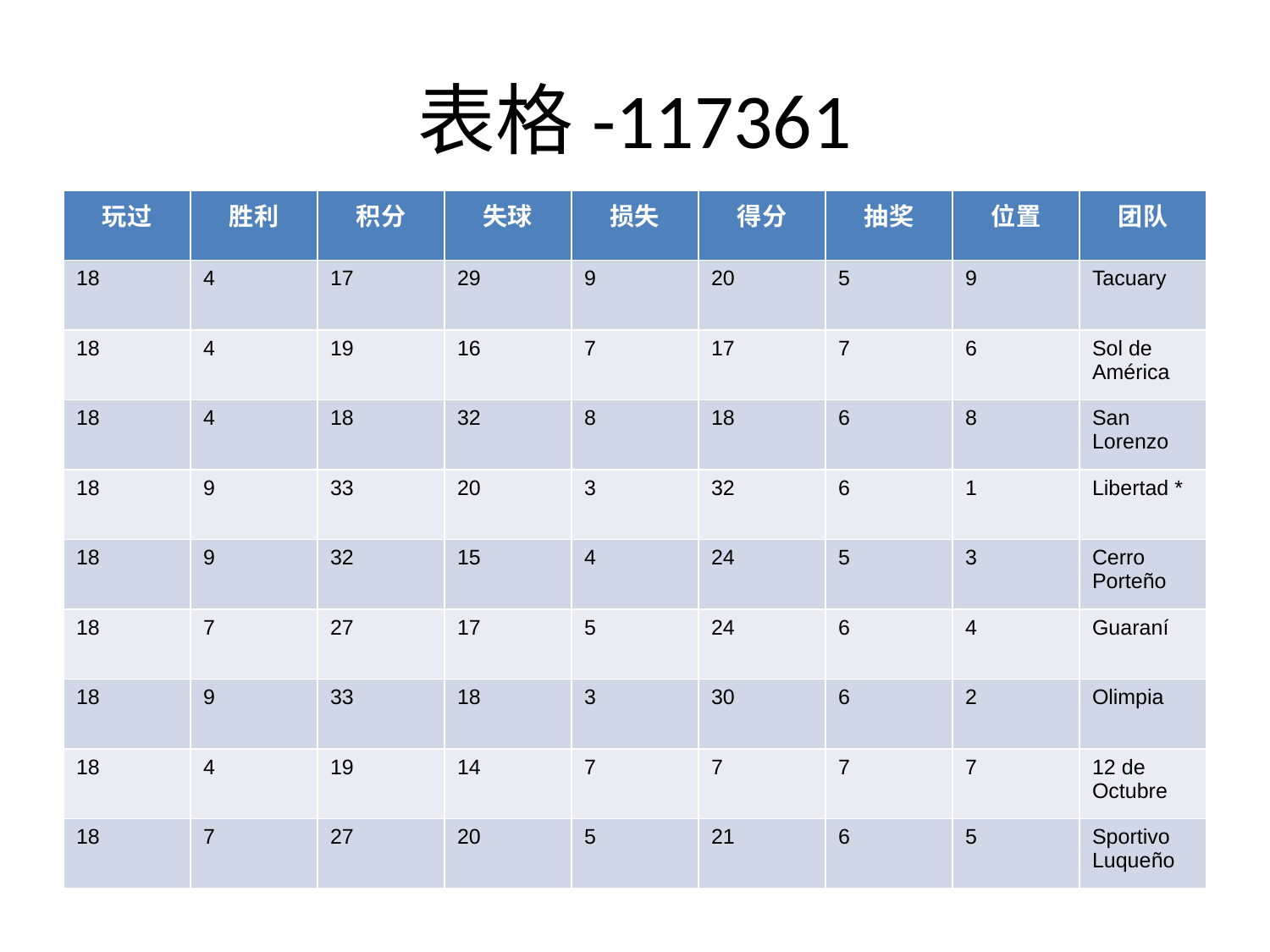

# 表格-117361
| 玩过 | 胜利 | 积分 | 失球 | 损失 | 得分 | 抽奖 | 位置 | 团队 |
| --- | --- | --- | --- | --- | --- | --- | --- | --- |
| 18 | 4 | 17 | 29 | 9 | 20 | 5 | 9 | Tacuary |
| 18 | 4 | 19 | 16 | 7 | 17 | 7 | 6 | Sol de América |
| 18 | 4 | 18 | 32 | 8 | 18 | 6 | 8 | San Lorenzo |
| 18 | 9 | 33 | 20 | 3 | 32 | 6 | 1 | Libertad \* |
| 18 | 9 | 32 | 15 | 4 | 24 | 5 | 3 | Cerro Porteño |
| 18 | 7 | 27 | 17 | 5 | 24 | 6 | 4 | Guaraní |
| 18 | 9 | 33 | 18 | 3 | 30 | 6 | 2 | Olimpia |
| 18 | 4 | 19 | 14 | 7 | 7 | 7 | 7 | 12 de Octubre |
| 18 | 7 | 27 | 20 | 5 | 21 | 6 | 5 | Sportivo Luqueño |